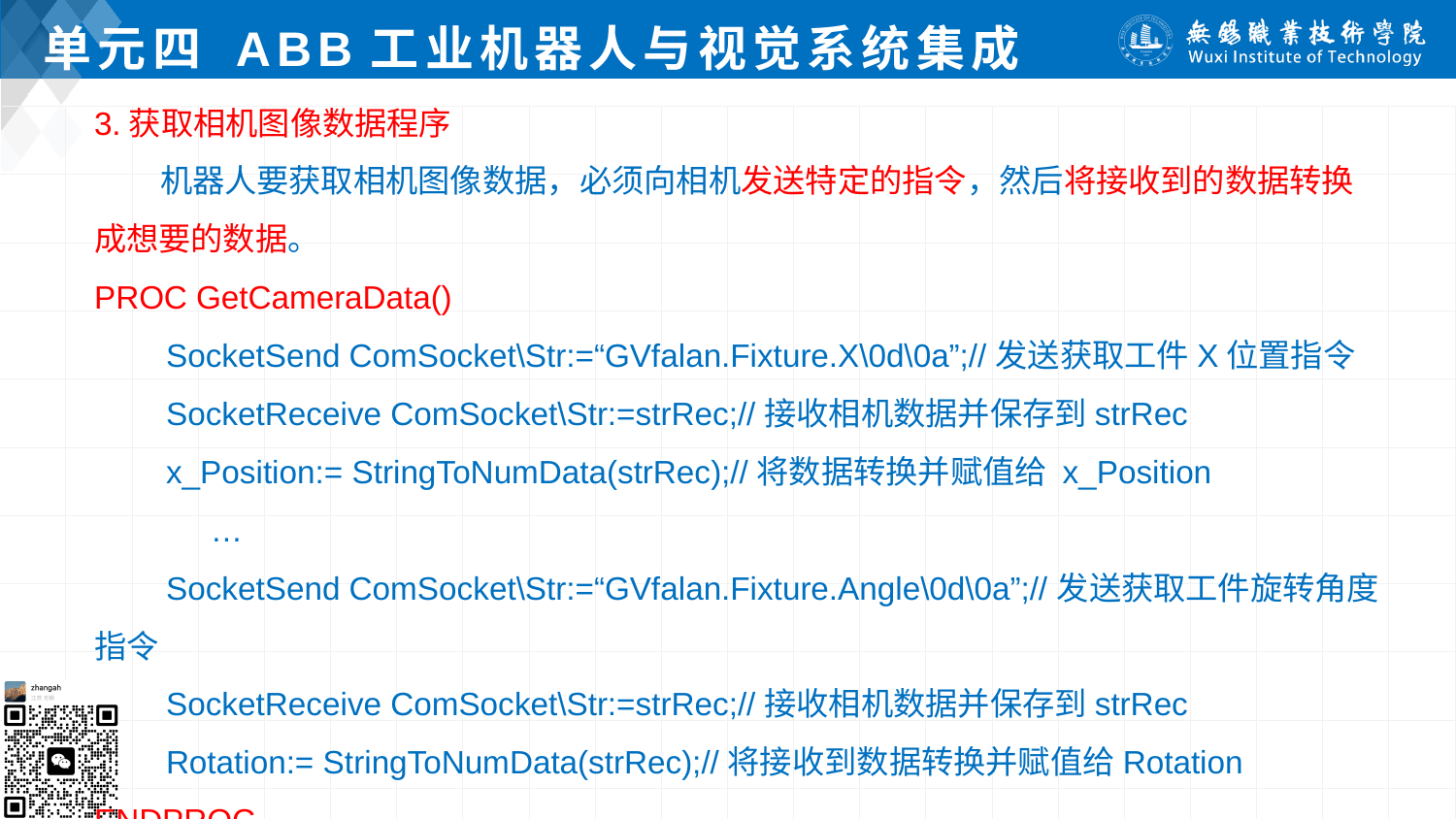

# 单元四 ABB工业机器人与视觉系统集成
3.获取相机图像数据程序
        机器人要获取相机图像数据，必须向相机发送特定的指令，然后将接收到的数据转换成想要的数据。
PROC GetCameraData()
        SocketSend ComSocket\Str:=“GVfalan.Fixture.X\0d\0a”;//发送获取工件X位置指令
        SocketReceive ComSocket\Str:=strRec;//接收相机数据并保存到strRec
        x_Position:= StringToNumData(strRec);//将数据转换并赋值给 x_Position
             …
        SocketSend ComSocket\Str:=“GVfalan.Fixture.Angle\0d\0a”;//发送获取工件旋转角度指令
        SocketReceive ComSocket\Str:=strRec;//接收相机数据并保存到strRec
        Rotation:= StringToNumData(strRec);//将接收到数据转换并赋值给Rotation
ENDPROC